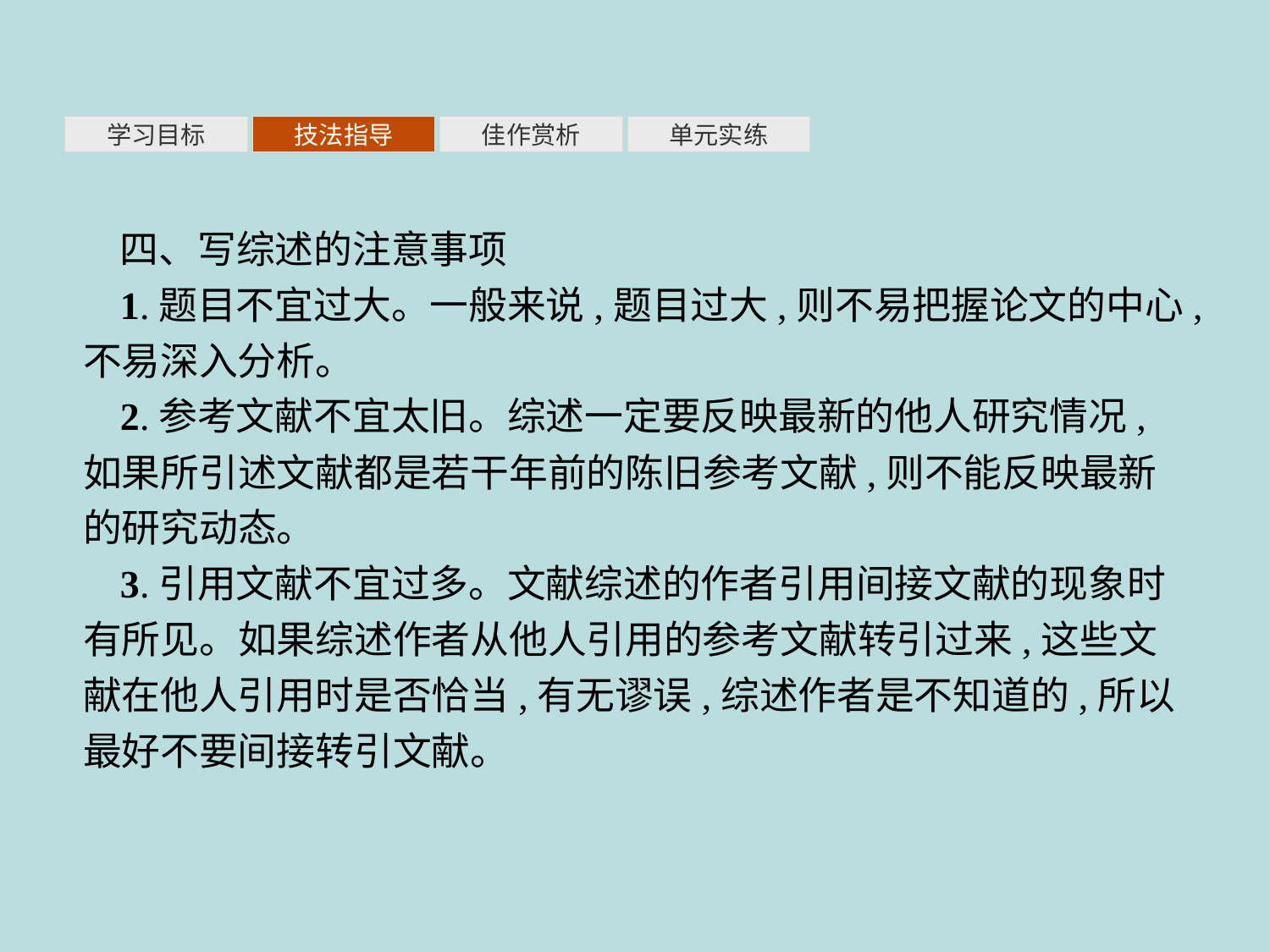

单元实练
学习目标
技法指导
佳作赏析
四、写综述的注意事项
1.题目不宜过大。一般来说,题目过大,则不易把握论文的中心,不易深入分析。
2.参考文献不宜太旧。综述一定要反映最新的他人研究情况,如果所引述文献都是若干年前的陈旧参考文献,则不能反映最新的研究动态。
3.引用文献不宜过多。文献综述的作者引用间接文献的现象时有所见。如果综述作者从他人引用的参考文献转引过来,这些文献在他人引用时是否恰当,有无谬误,综述作者是不知道的,所以最好不要间接转引文献。